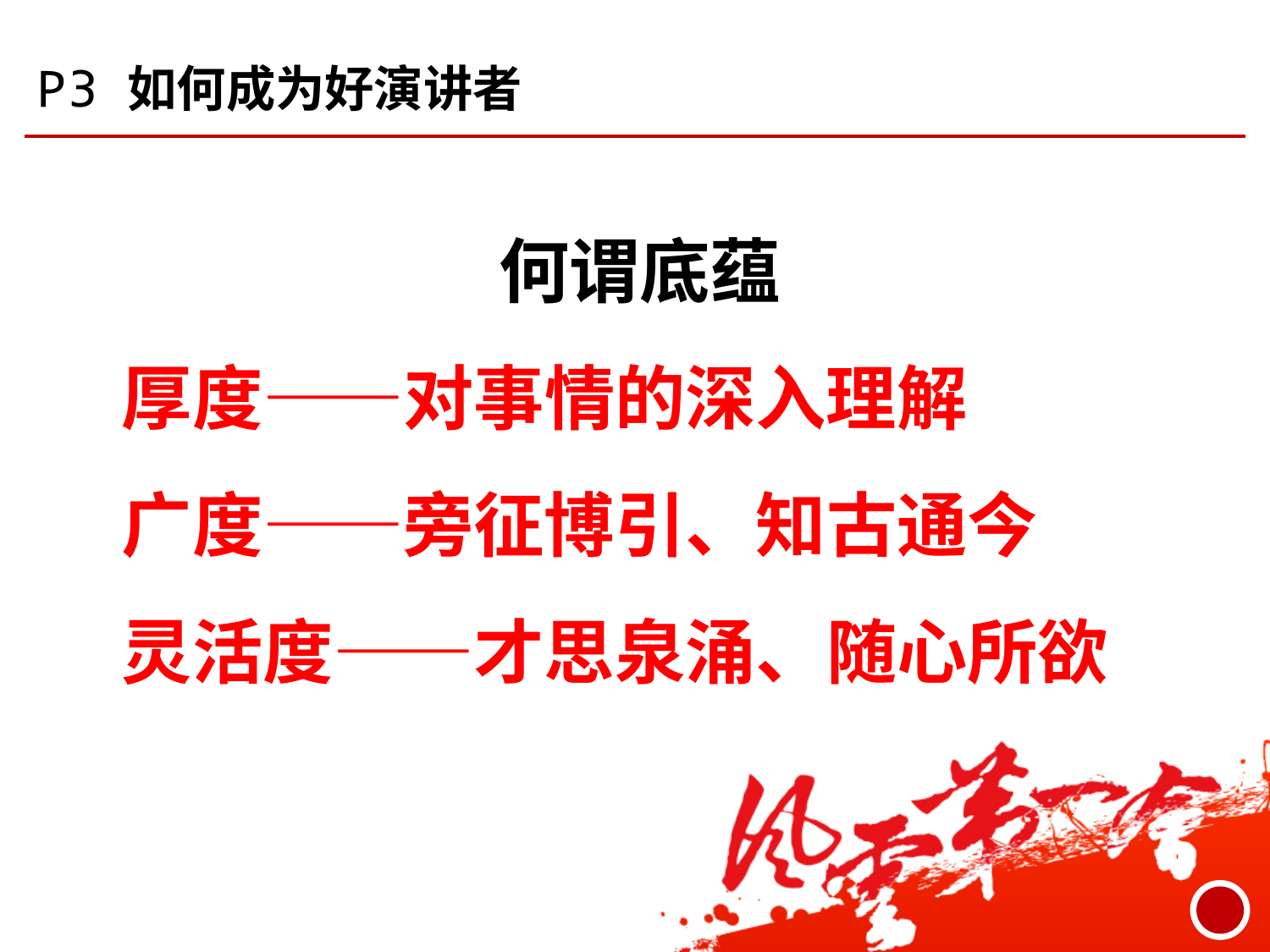

# P3 如何成为好演讲者
何谓底蕴
厚度——对事情的深入理解
广度——旁征博引、知古通今
灵活度——才思泉涌、随心所欲
30